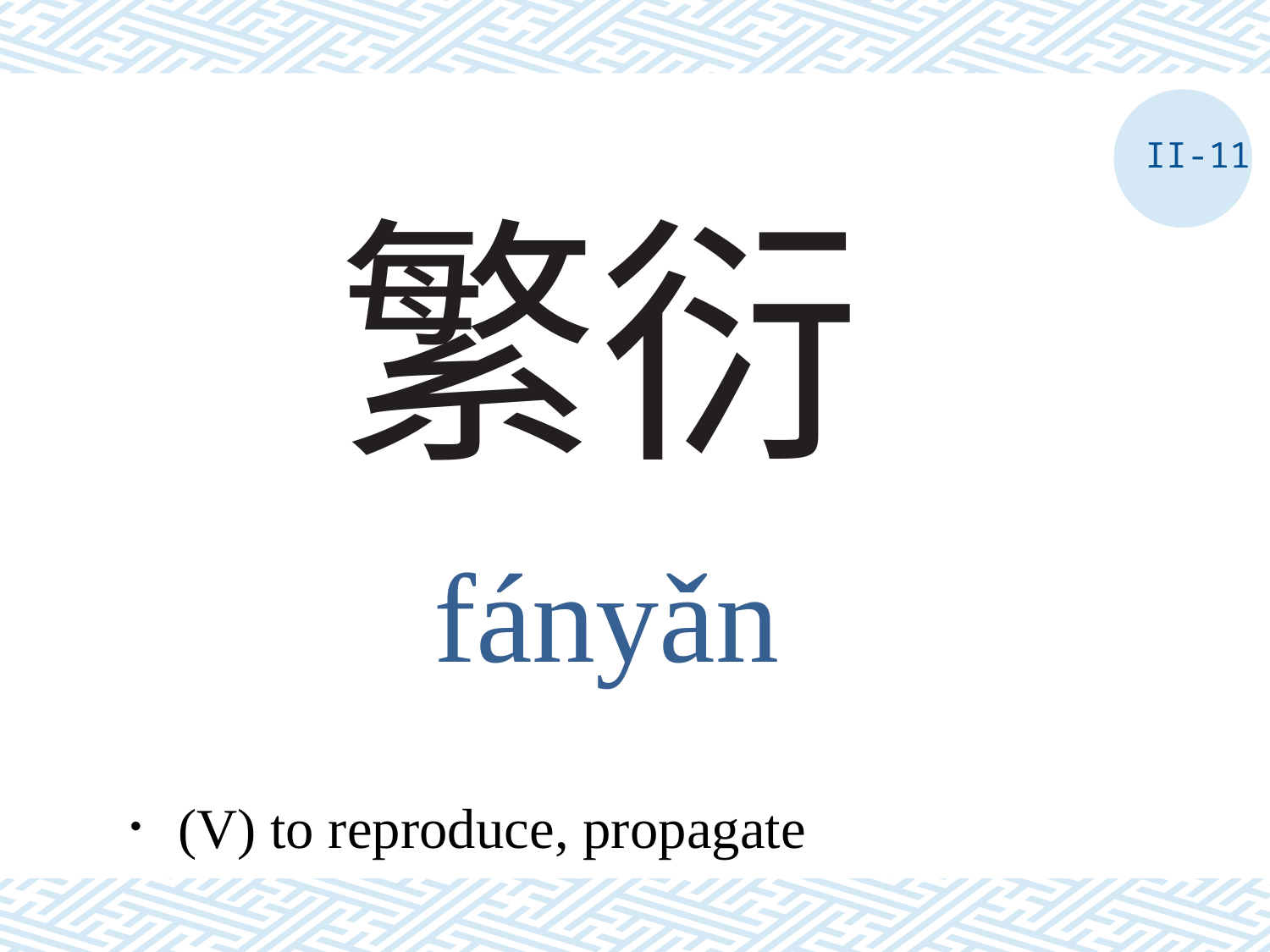

II-11

# 繁衍
fányǎn
．(V) to reproduce, propagate